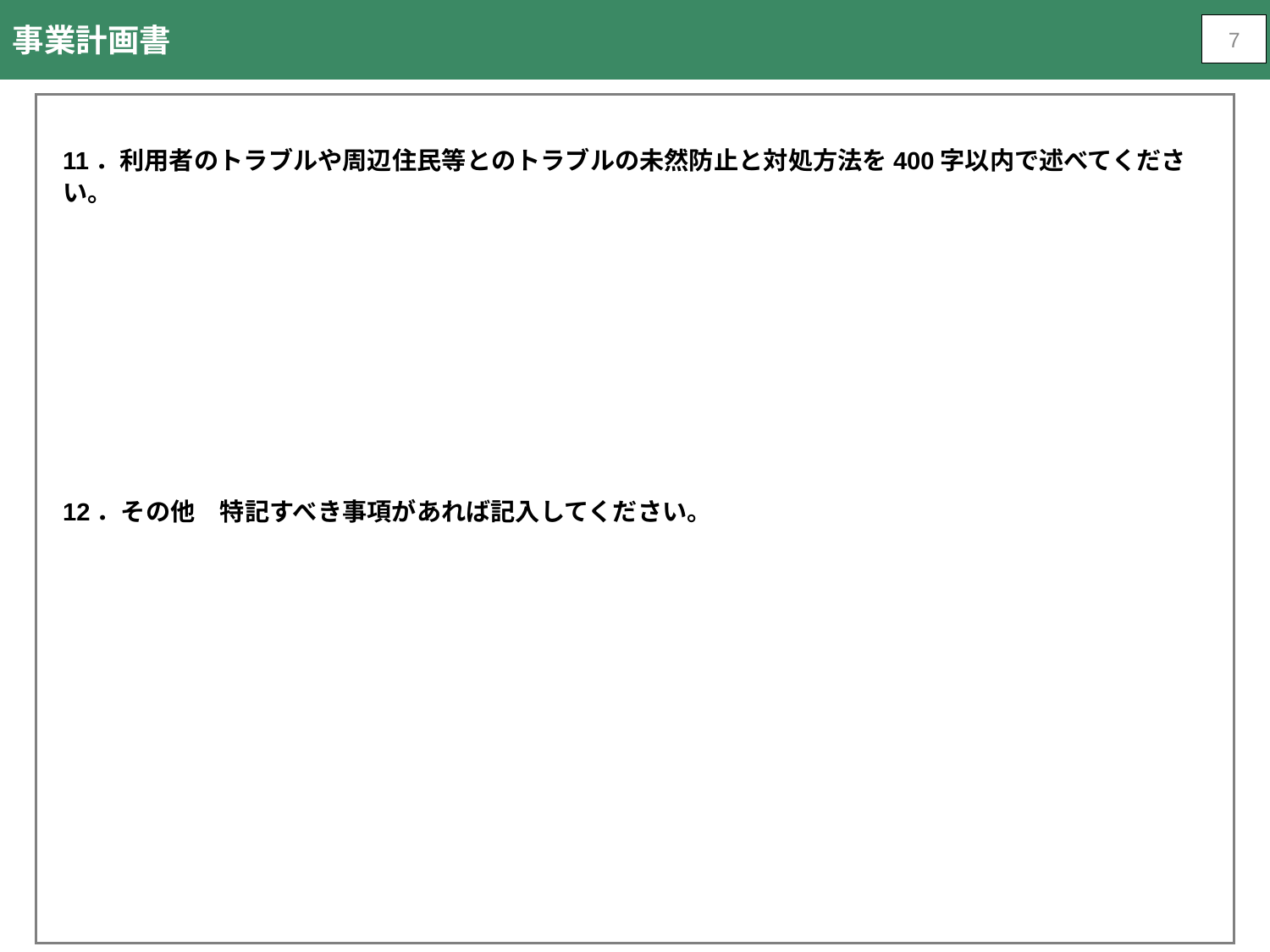

事業計画書
7

11．利用者のトラブルや周辺住民等とのトラブルの未然防止と対処方法を400字以内で述べてください。

12．その他　特記すべき事項があれば記入してください。